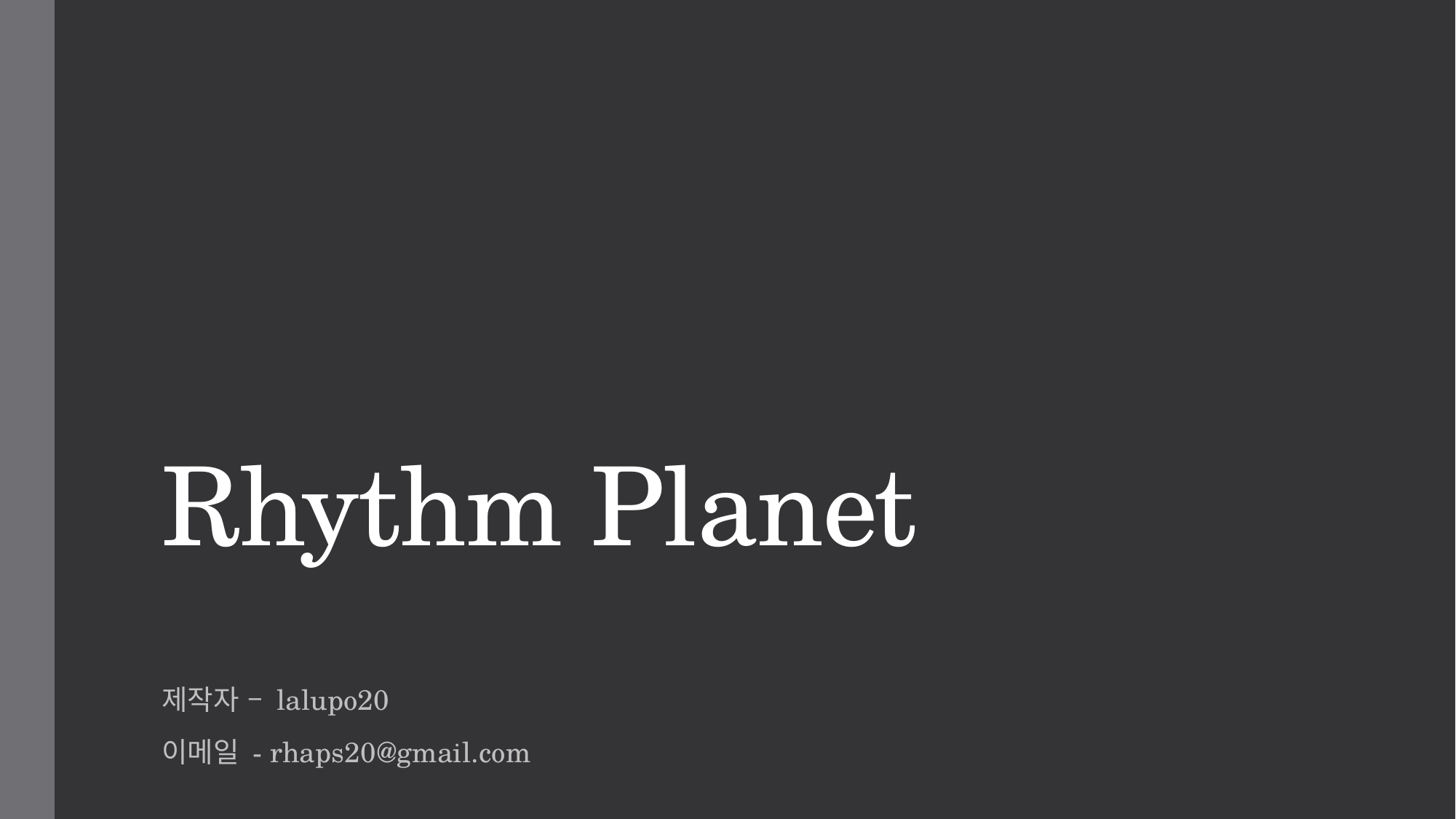

# Rhythm Planet

제작자 – lalupo20
이메일 - rhaps20@gmail.com